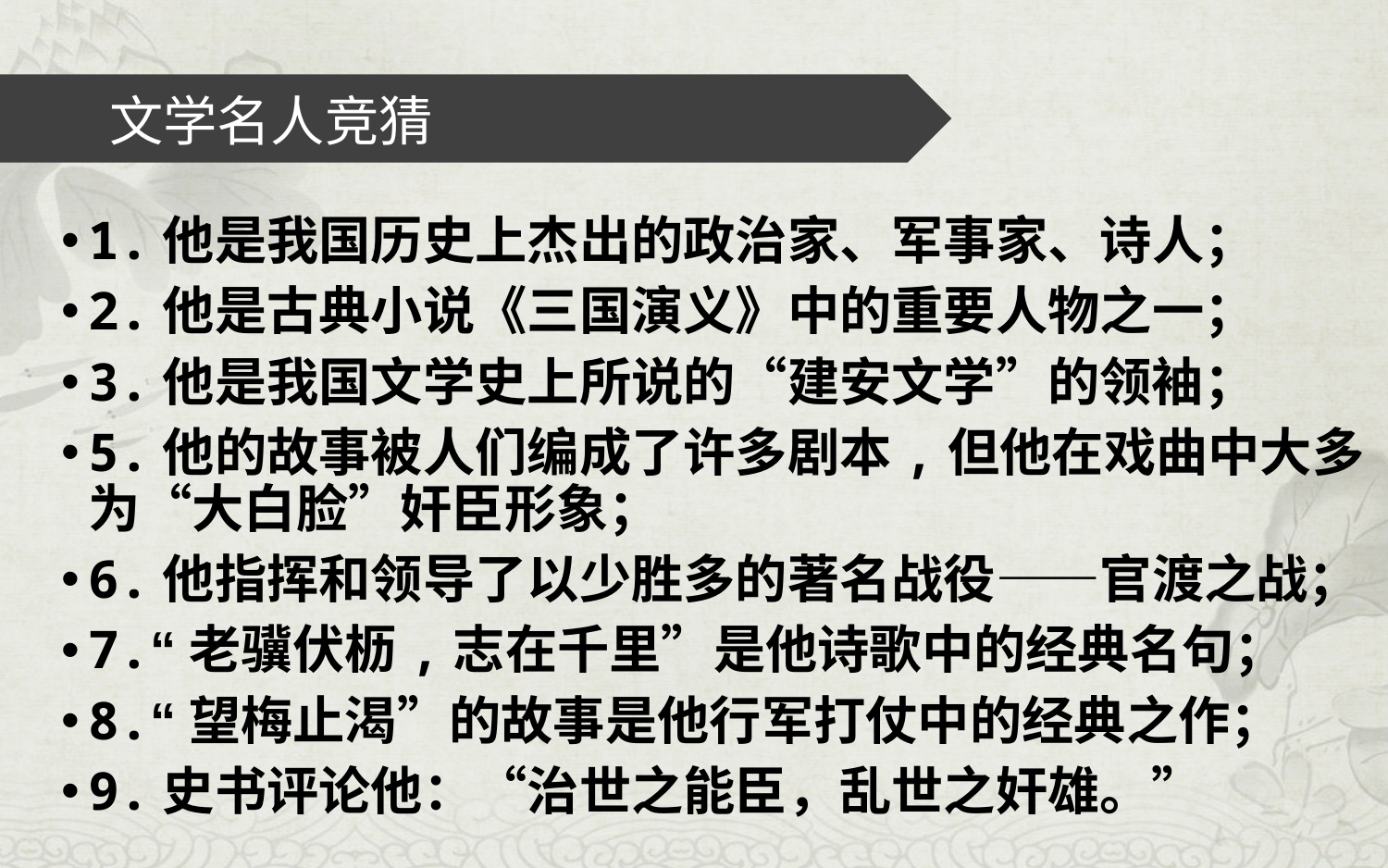

# 文学名人竞猜
1.他是我国历史上杰出的政治家、军事家、诗人；
2.他是古典小说《三国演义》中的重要人物之一；
3.他是我国文学史上所说的“建安文学”的领袖；
5.他的故事被人们编成了许多剧本,但他在戏曲中大多为“大白脸”奸臣形象；
6.他指挥和领导了以少胜多的著名战役——官渡之战；
7.“老骥伏枥,志在千里”是他诗歌中的经典名句；
8.“望梅止渴”的故事是他行军打仗中的经典之作；
9.史书评论他：“治世之能臣，乱世之奸雄。”